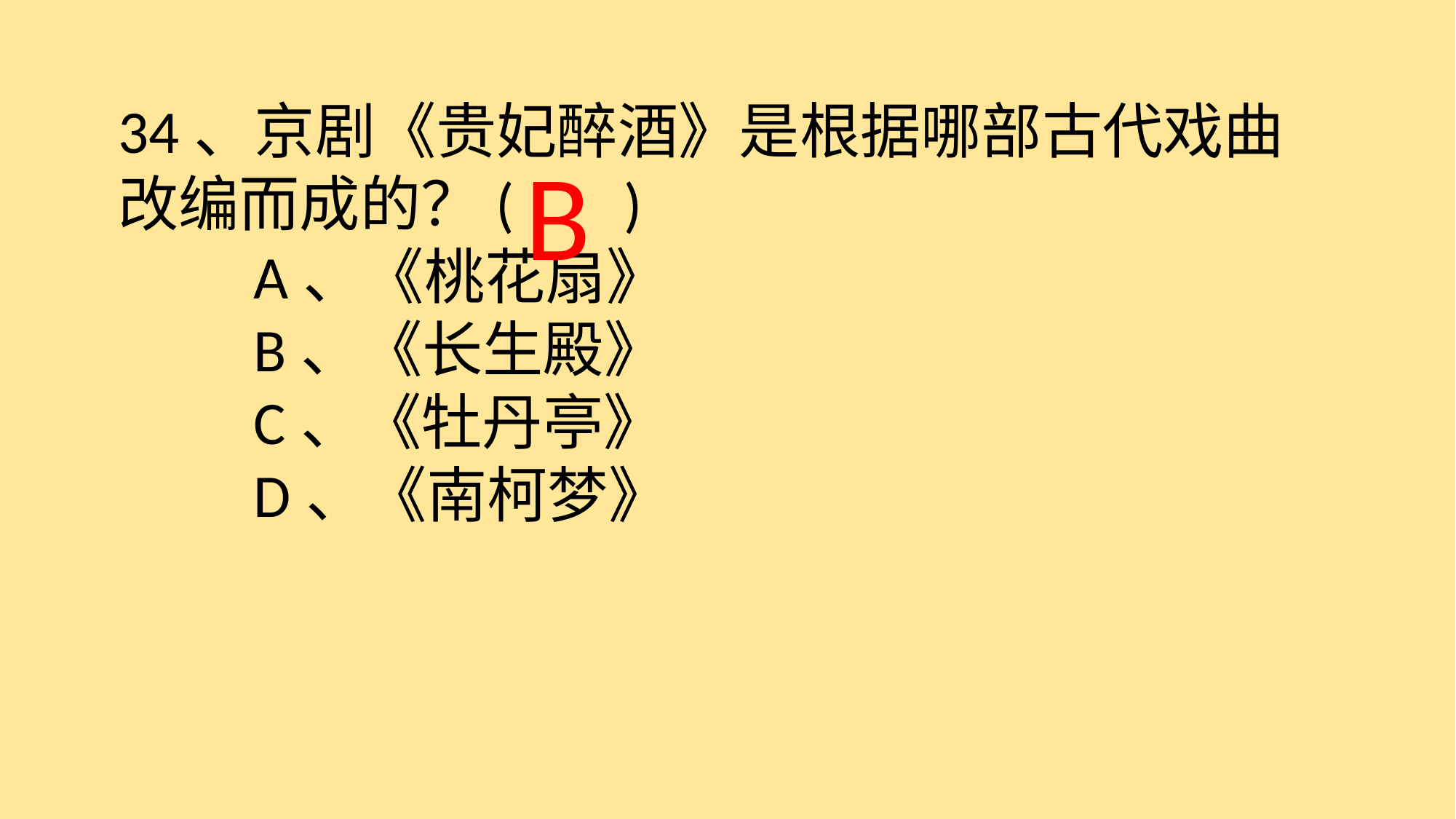

34、京剧《贵妃醉酒》是根据哪部古代戏曲改编而成的？(        )
　　A、《桃花扇》
　　B、《长生殿》
　　C、《牡丹亭》
　　D、《南柯梦》
  B